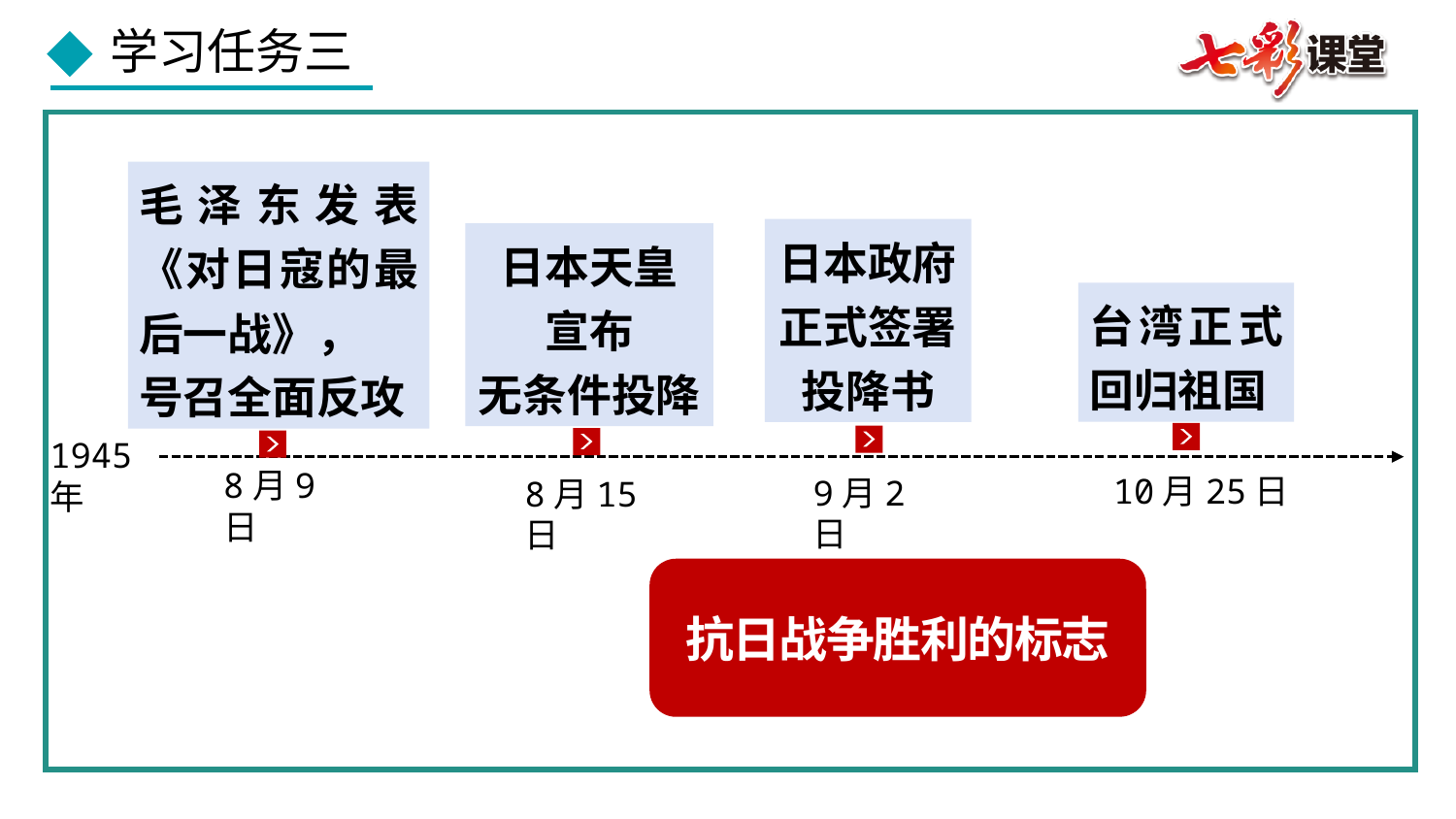

毛泽东发表《对日寇的最后一战》，
号召全面反攻
日本政府正式签署投降书
日本天皇
宣布
无条件投降
台湾正式回归祖国

1945年

8月9日
10月25日
9月2日
8月15日
抗日战争胜利的标志